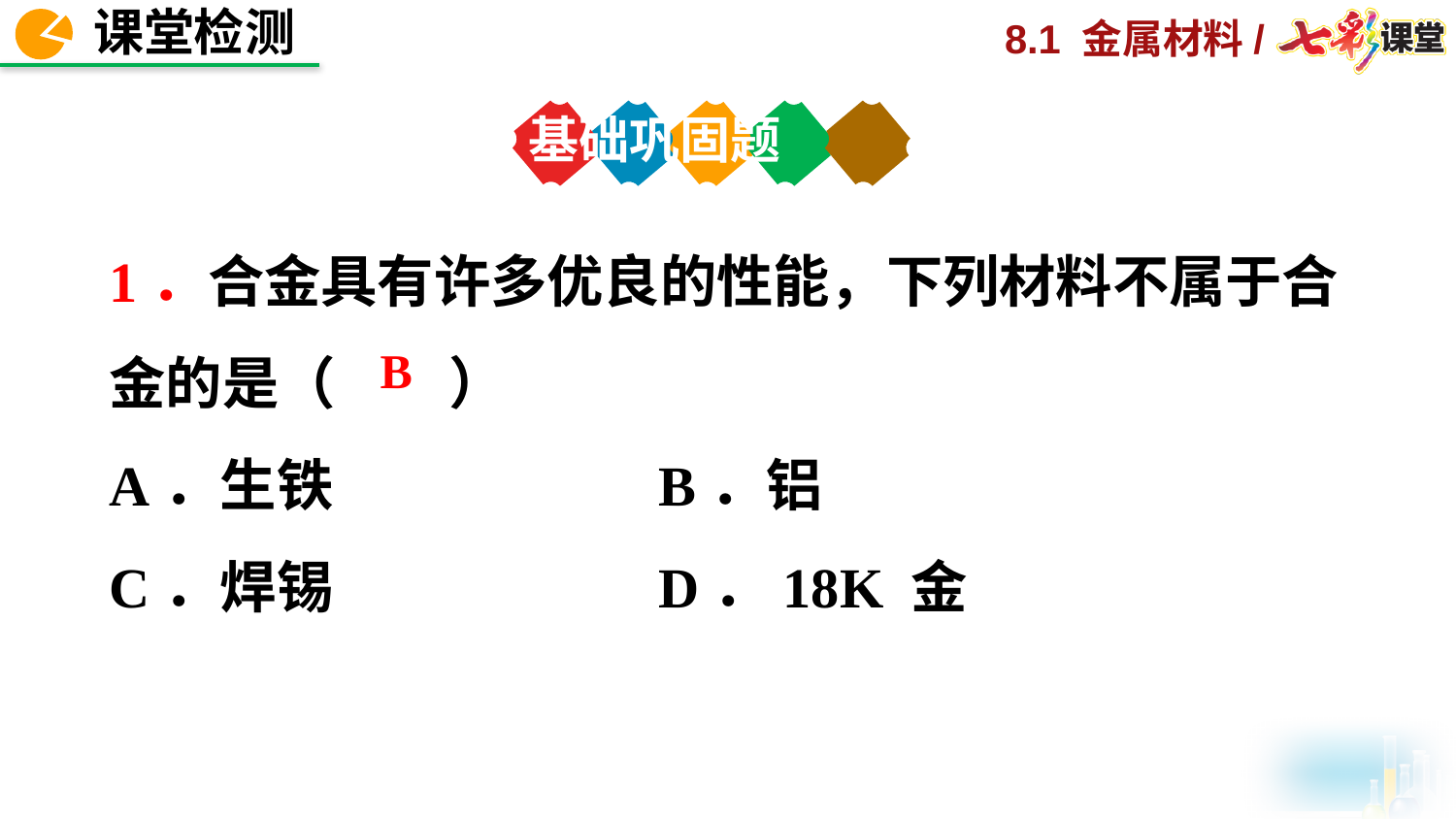

基础巩固题

1．合金具有许多优良的性能，下列材料不属于合金的是（　　）
A．生铁	                   B．铝
C．焊锡	                   D．18K 金
B